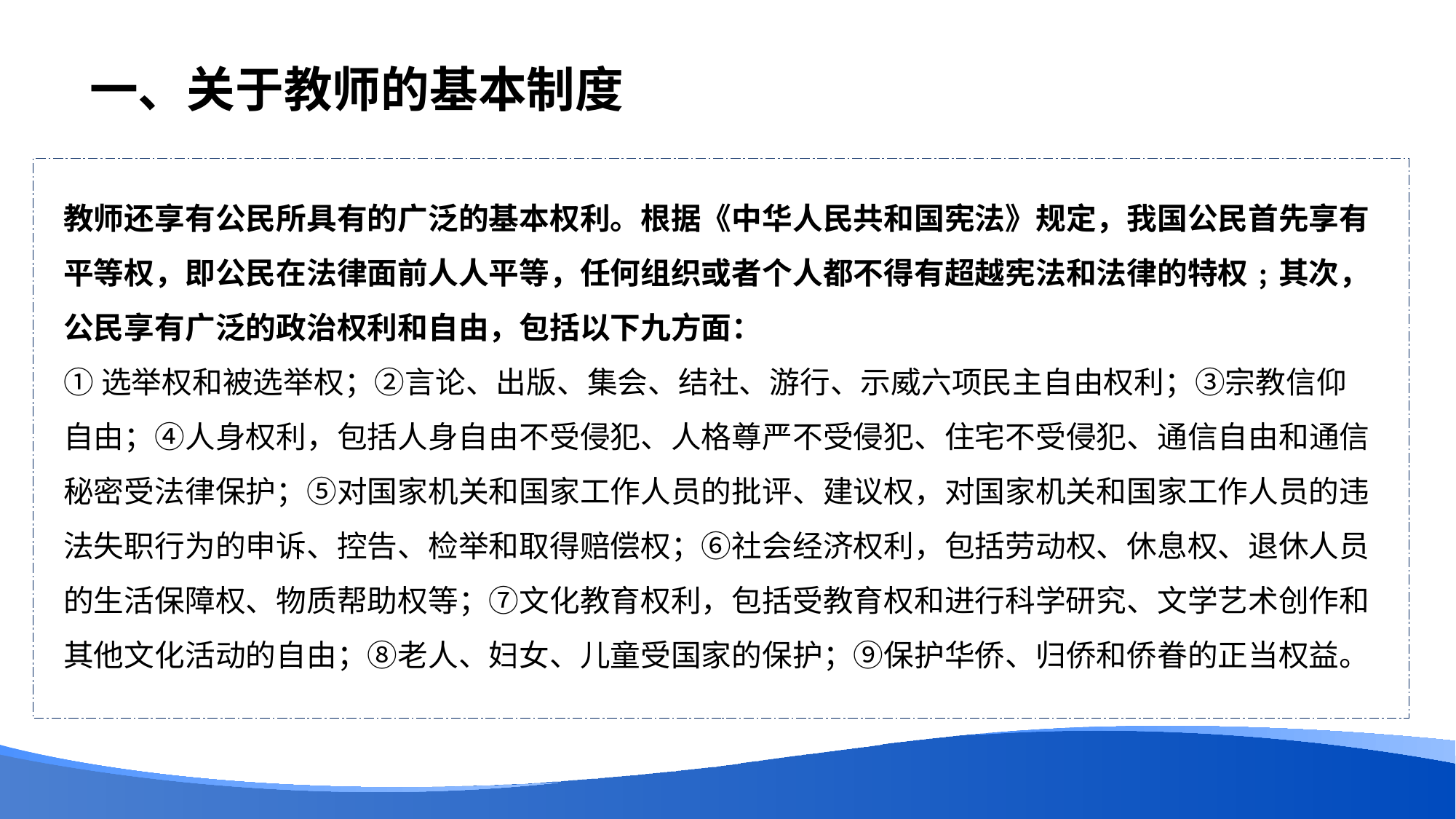

# 一、关于教师的基本制度

教师还享有公民所具有的广泛的基本权利。根据《中华人民共和国宪法》规定，我国公民首先享有平等权，即公民在法律面前人人平等，任何组织或者个人都不得有超越宪法和法律的特权﹔其次，公民享有广泛的政治权利和自由，包括以下九方面：
①选举权和被选举权；②言论、出版、集会、结社、游行、示威六项民主自由权利；③宗教信仰自由；④人身权利，包括人身自由不受侵犯、人格尊严不受侵犯、住宅不受侵犯、通信自由和通信秘密受法律保护；⑤对国家机关和国家工作人员的批评、建议权，对国家机关和国家工作人员的违法失职行为的申诉、控告、检举和取得赔偿权；⑥社会经济权利，包括劳动权、休息权、退休人员的生活保障权、物质帮助权等；⑦文化教育权利，包括受教育权和进行科学研究、文学艺术创作和其他文化活动的自由；⑧老人、妇女、儿童受国家的保护；⑨保护华侨、归侨和侨眷的正当权益。